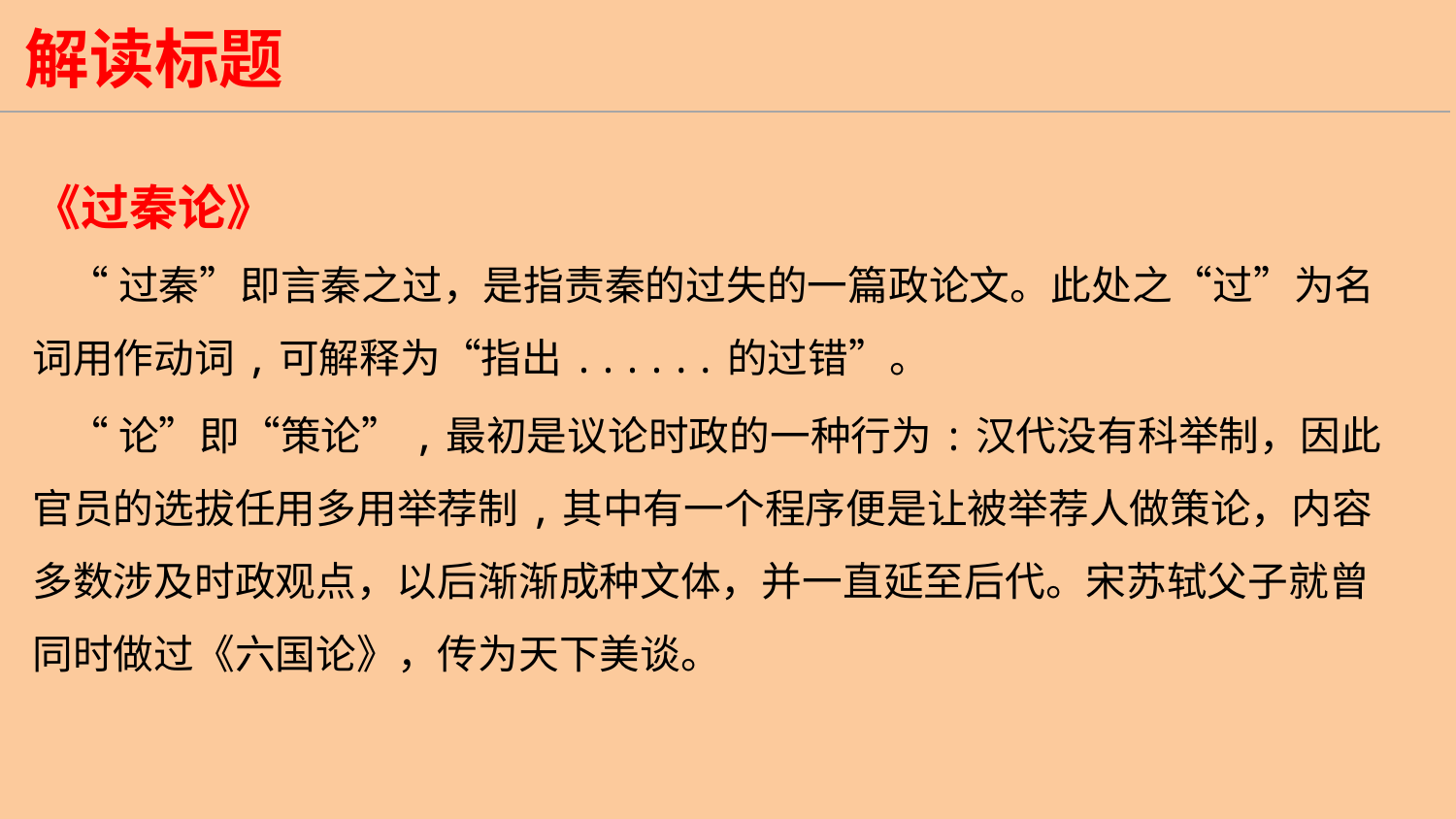

解读标题
《过秦论》
    “过秦”即言秦之过，是指责秦的过失的一篇政论文。此处之“过”为名词用作动词,可解释为“指出......的过错”。
    “论”即“策论”,最初是议论时政的一种行为:汉代没有科举制，因此官员的选拔任用多用举荐制,其中有一个程序便是让被举荐人做策论，内容多数涉及时政观点，以后渐渐成种文体，并一直延至后代。宋苏轼父子就曾同时做过《六国论》，传为天下美谈。